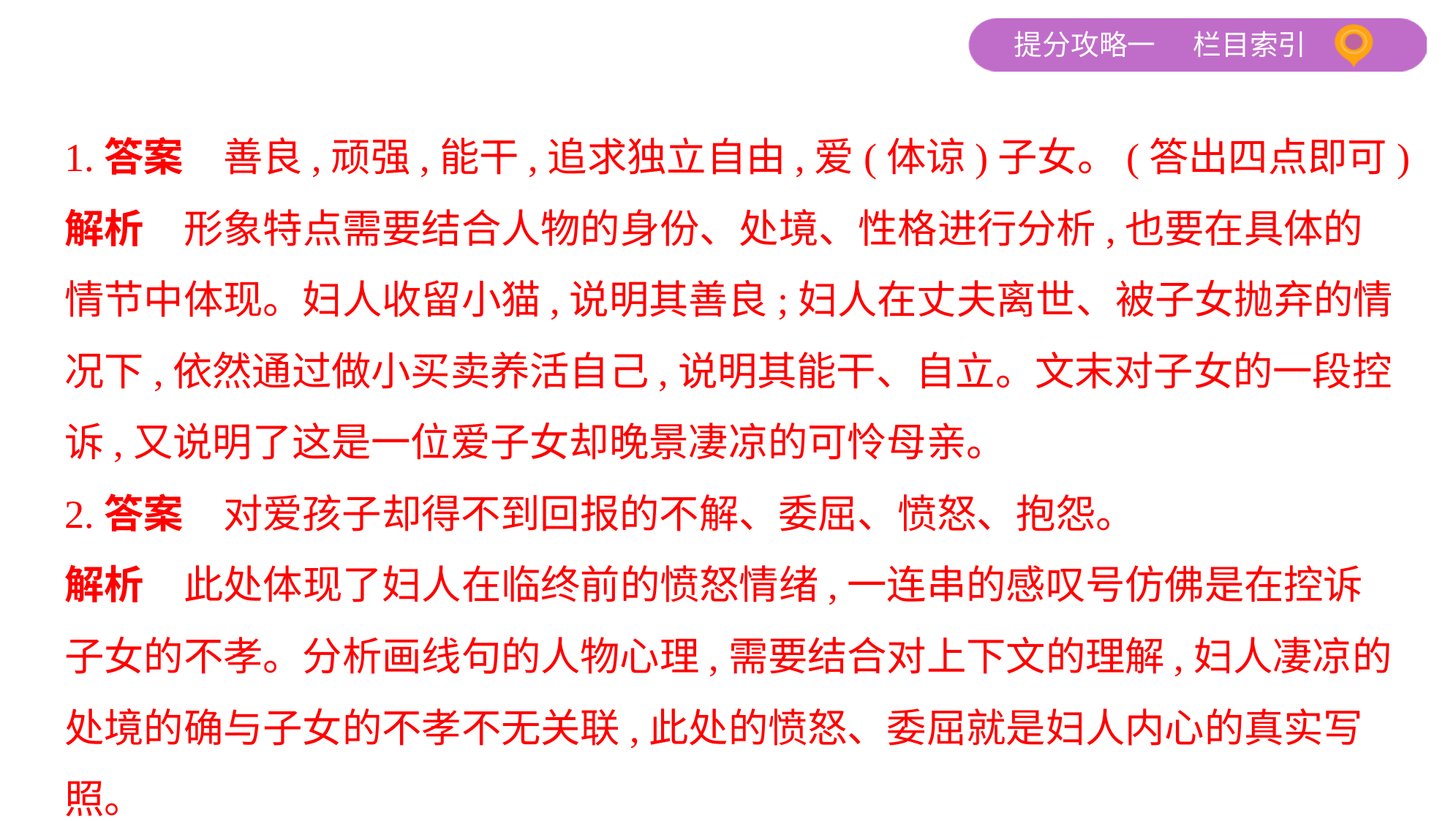

1.答案　善良,顽强,能干,追求独立自由,爱(体谅)子女。(答出四点即可)
解析　形象特点需要结合人物的身份、处境、性格进行分析,也要在具体的
情节中体现。妇人收留小猫,说明其善良;妇人在丈夫离世、被子女抛弃的情
况下,依然通过做小买卖养活自己,说明其能干、自立。文末对子女的一段控
诉,又说明了这是一位爱子女却晚景凄凉的可怜母亲。
2.答案　对爱孩子却得不到回报的不解、委屈、愤怒、抱怨。
解析　此处体现了妇人在临终前的愤怒情绪,一连串的感叹号仿佛是在控诉
子女的不孝。分析画线句的人物心理,需要结合对上下文的理解,妇人凄凉的处境的确与子女的不孝不无关联,此处的愤怒、委屈就是妇人内心的真实写照。